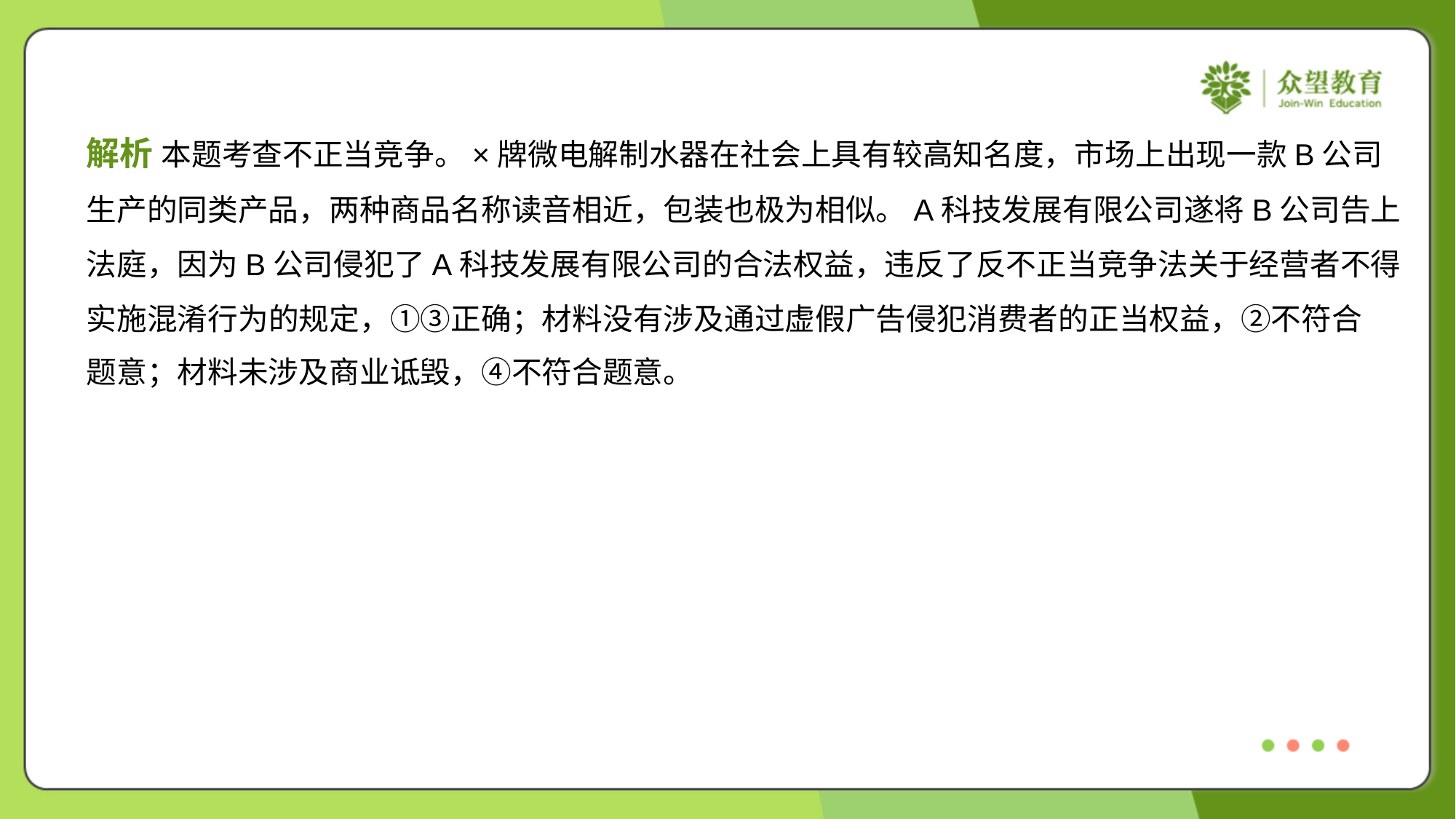

解析 本题考查不正当竞争。×牌微电解制水器在社会上具有较高知名度，市场上出现一款B公司
生产的同类产品，两种商品名称读音相近，包装也极为相似。A科技发展有限公司遂将B公司告上
法庭，因为B公司侵犯了A科技发展有限公司的合法权益，违反了反不正当竞争法关于经营者不得
实施混淆行为的规定，①③正确；材料没有涉及通过虚假广告侵犯消费者的正当权益，②不符合
题意；材料未涉及商业诋毁，④不符合题意。